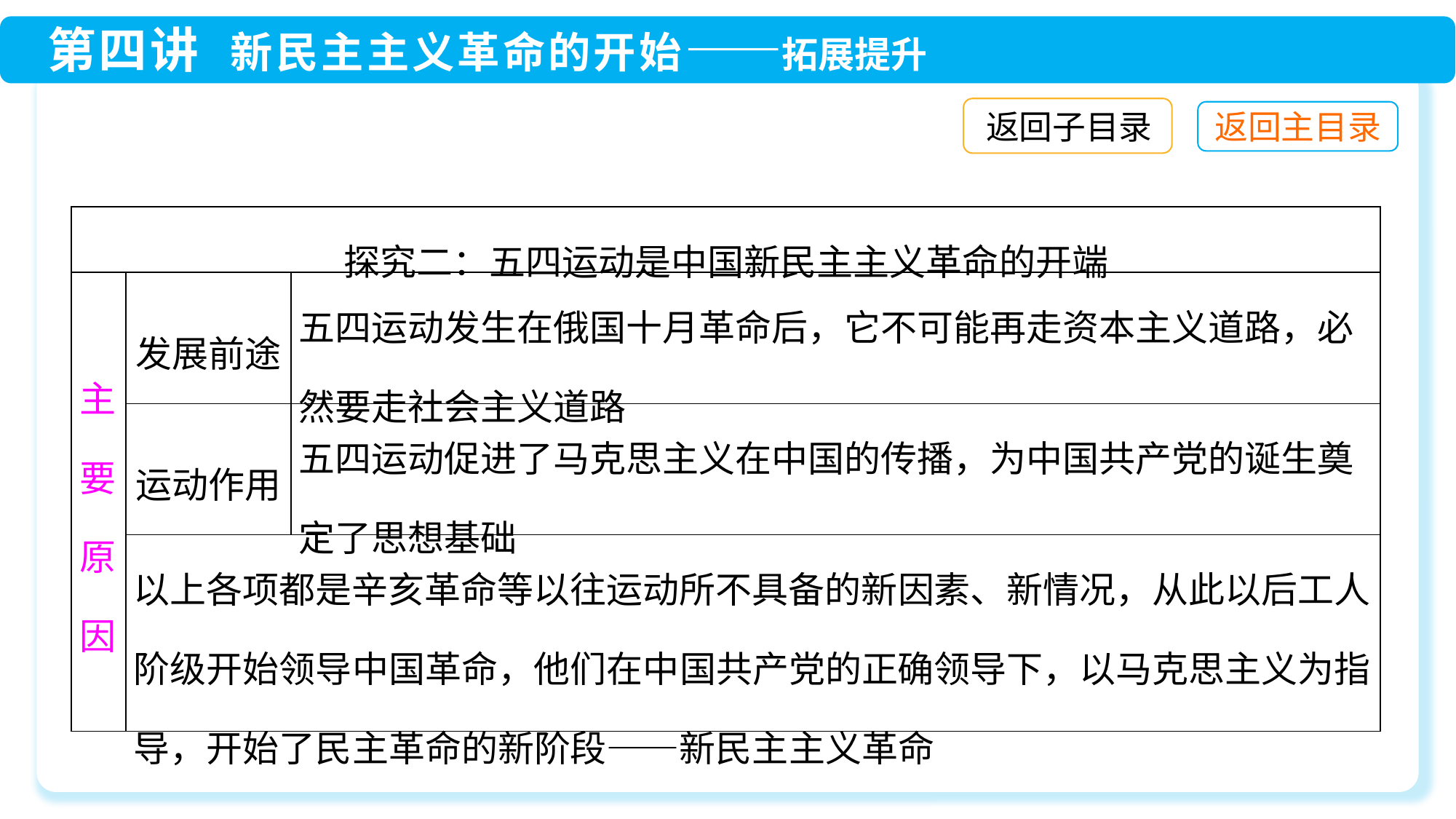

返回子目录
| 探究二：五四运动是中国新民主主义革命的开端 |  |  |
| --- | --- | --- |
| 主要原因 | 发展前途 | 五四运动发生在俄国十月革命后，它不可能再走资本主义道路，必然要走社会主义道路 |
|  | 运动作用 | 五四运动促进了马克思主义在中国的传播，为中国共产党的诞生奠定了思想基础 |
|  | 以上各项都是辛亥革命等以往运动所不具备的新因素、新情况，从此以后工人阶级开始领导中国革命，他们在中国共产党的正确领导下，以马克思主义为指导，开始了民主革命的新阶段——新民主主义革命 |  |